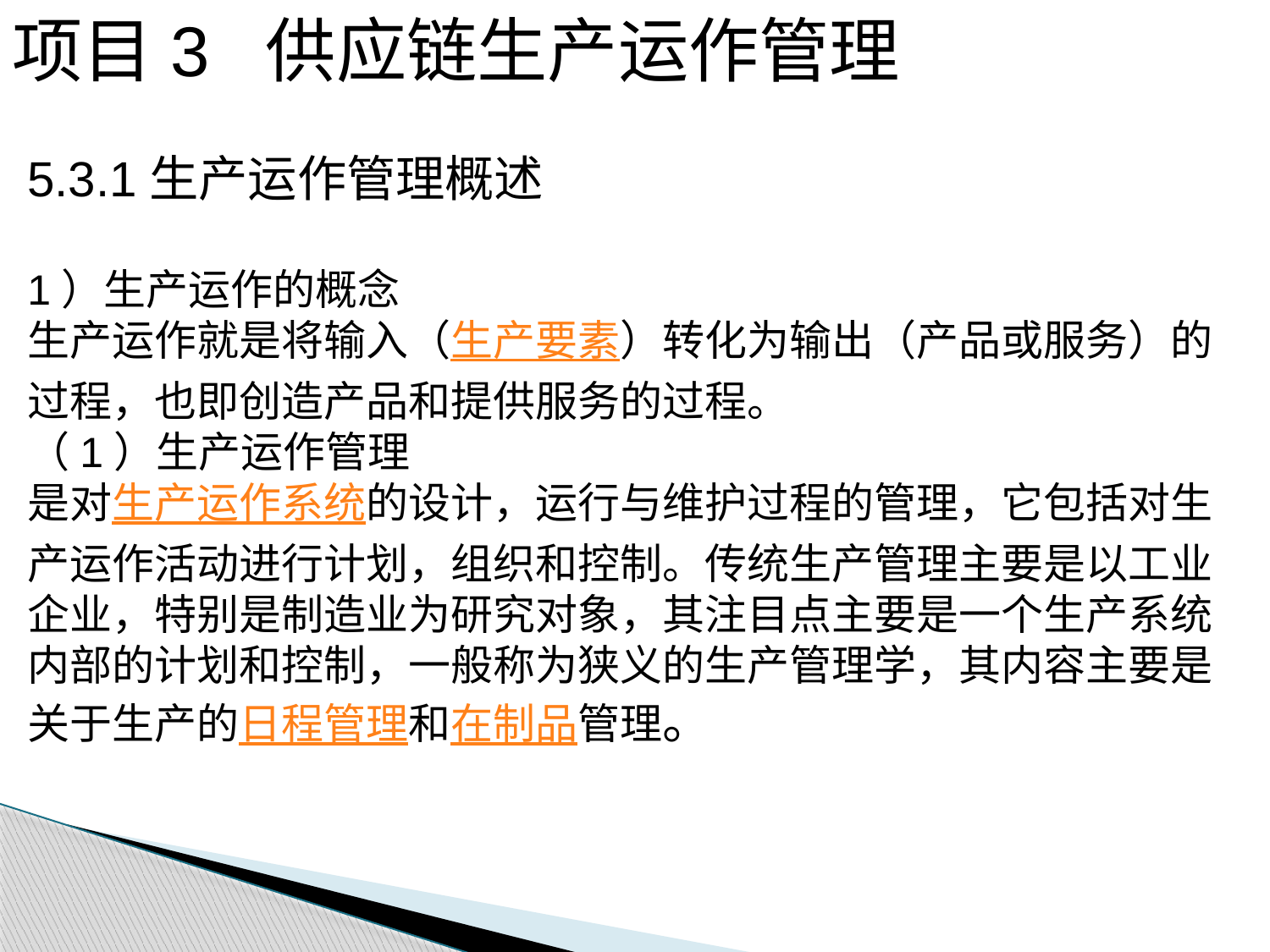

项目3  供应链生产运作管理
 5.3.1生产运作管理概述
1）生产运作的概念
生产运作就是将输入（生产要素）转化为输出（产品或服务）的过程，也即创造产品和提供服务的过程。
（1）生产运作管理
是对生产运作系统的设计，运行与维护过程的管理，它包括对生产运作活动进行计划，组织和控制。传统生产管理主要是以工业企业，特别是制造业为研究对象，其注目点主要是一个生产系统内部的计划和控制，一般称为狭义的生产管理学，其内容主要是关于生产的日程管理和在制品管理。